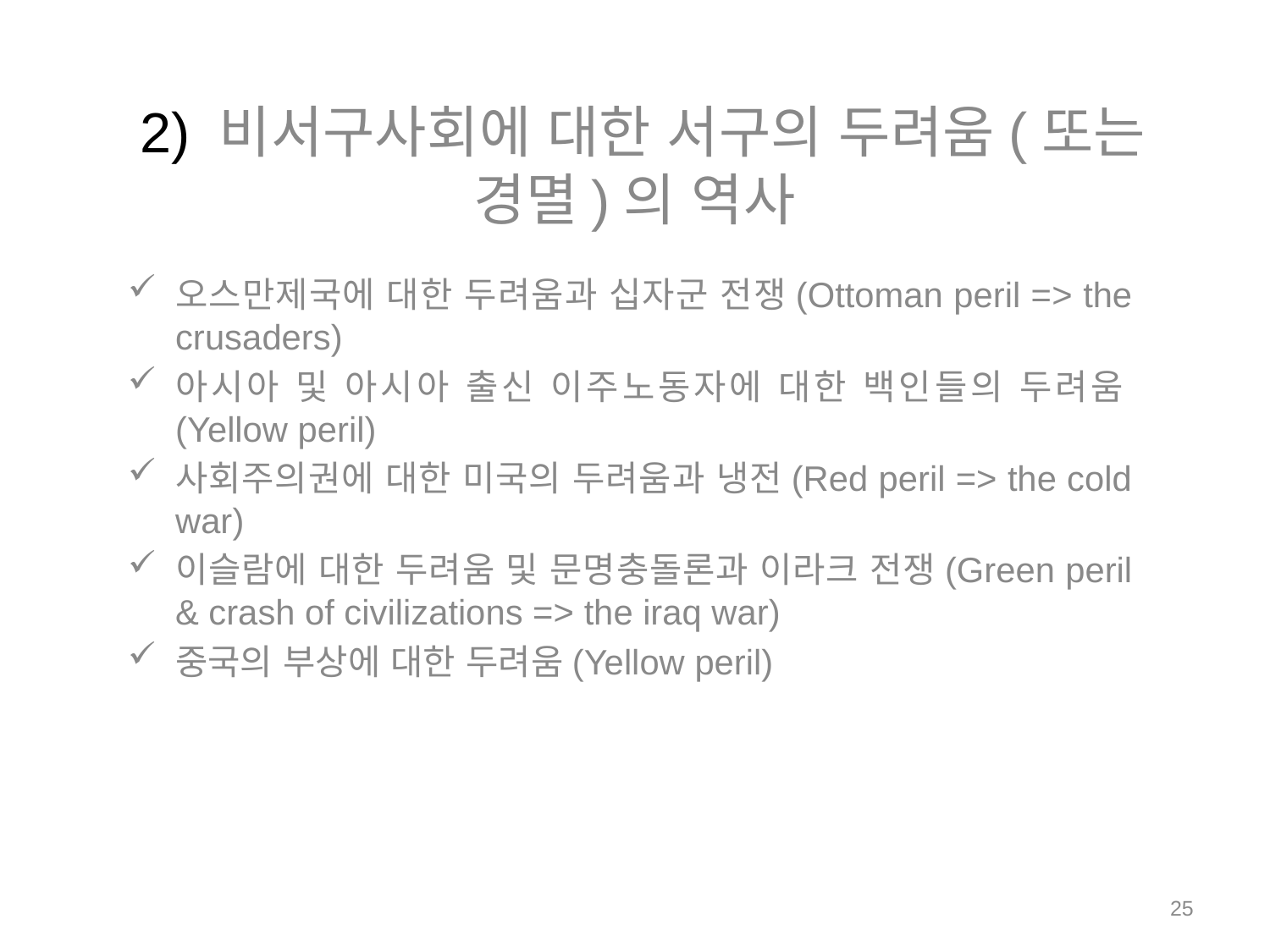

# 2) 비서구사회에 대한 서구의 두려움(또는 경멸)의 역사
오스만제국에 대한 두려움과 십자군 전쟁(Ottoman peril => the crusaders)
아시아 및 아시아 출신 이주노동자에 대한 백인들의 두려움(Yellow peril)
사회주의권에 대한 미국의 두려움과 냉전(Red peril => the cold war)
이슬람에 대한 두려움 및 문명충돌론과 이라크 전쟁(Green peril & crash of civilizations => the iraq war)
중국의 부상에 대한 두려움(Yellow peril)

25